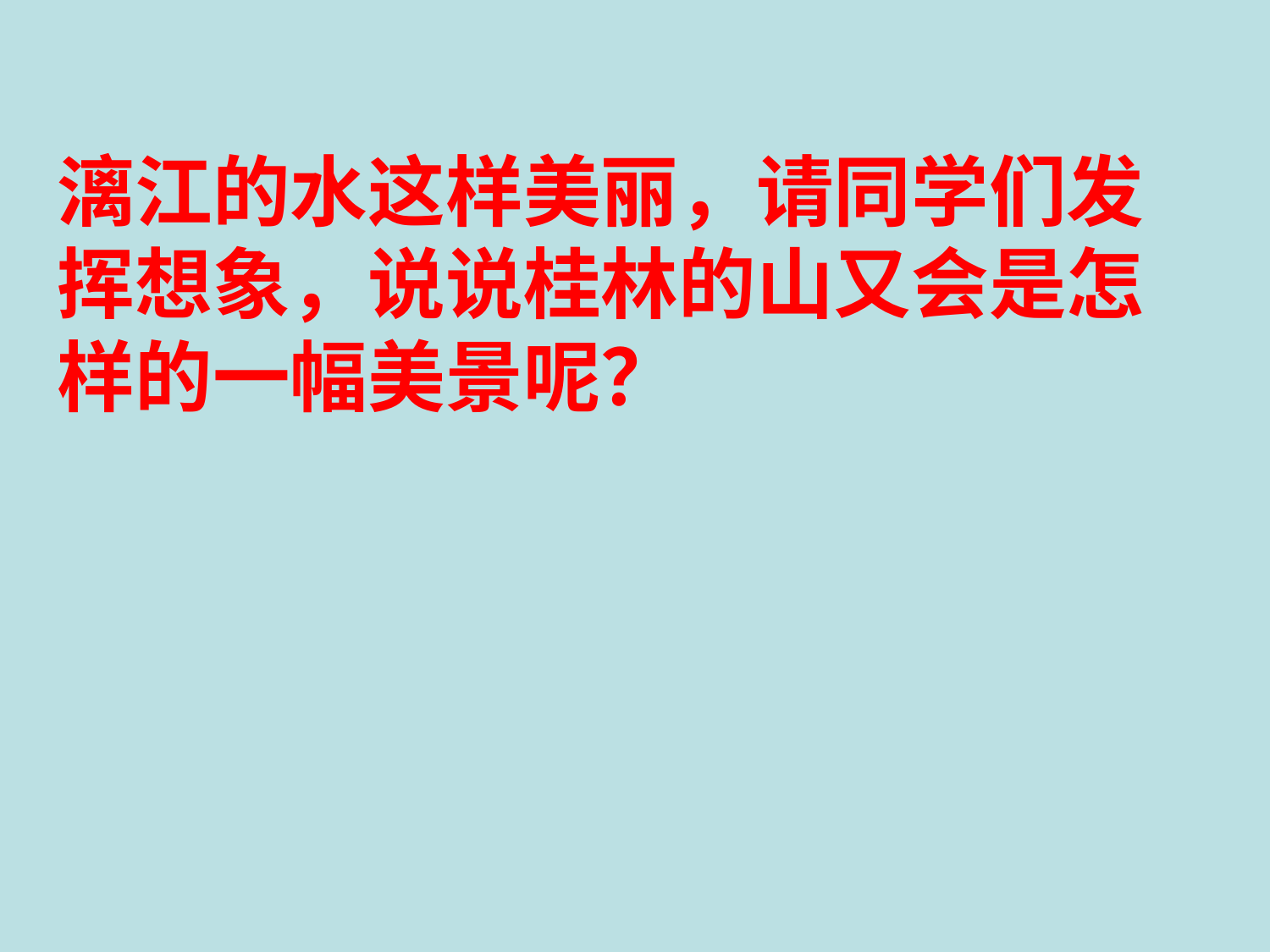

漓江的水这样美丽，请同学们发挥想象，说说桂林的山又会是怎样的一幅美景呢？